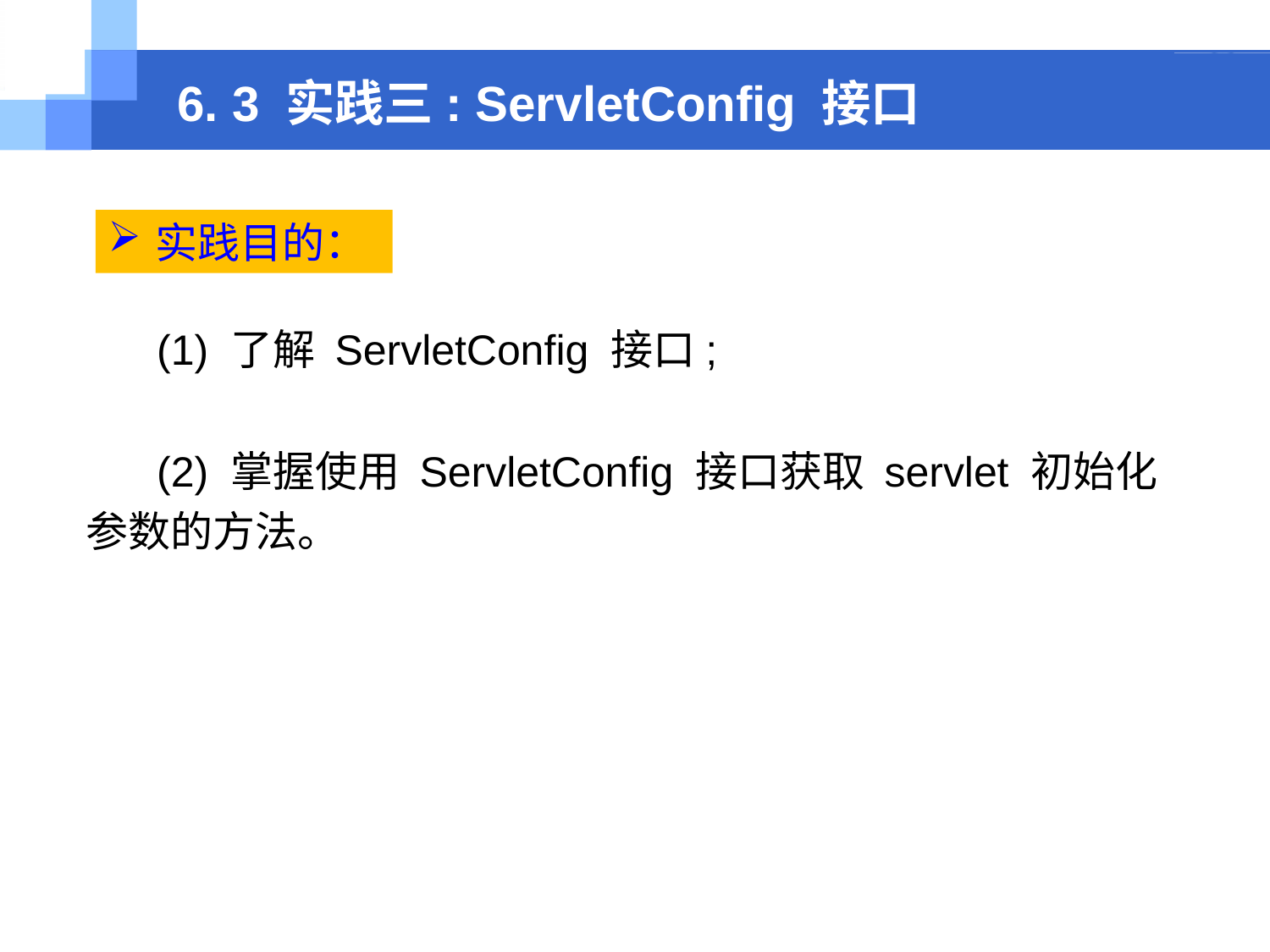

6. 3 实践三: ServletConfig 接口
实践目的：
      (1) 了解 ServletConfig 接口;

      (2) 掌握使用 ServletConfig 接口获取 servlet 初始化参数的方法。